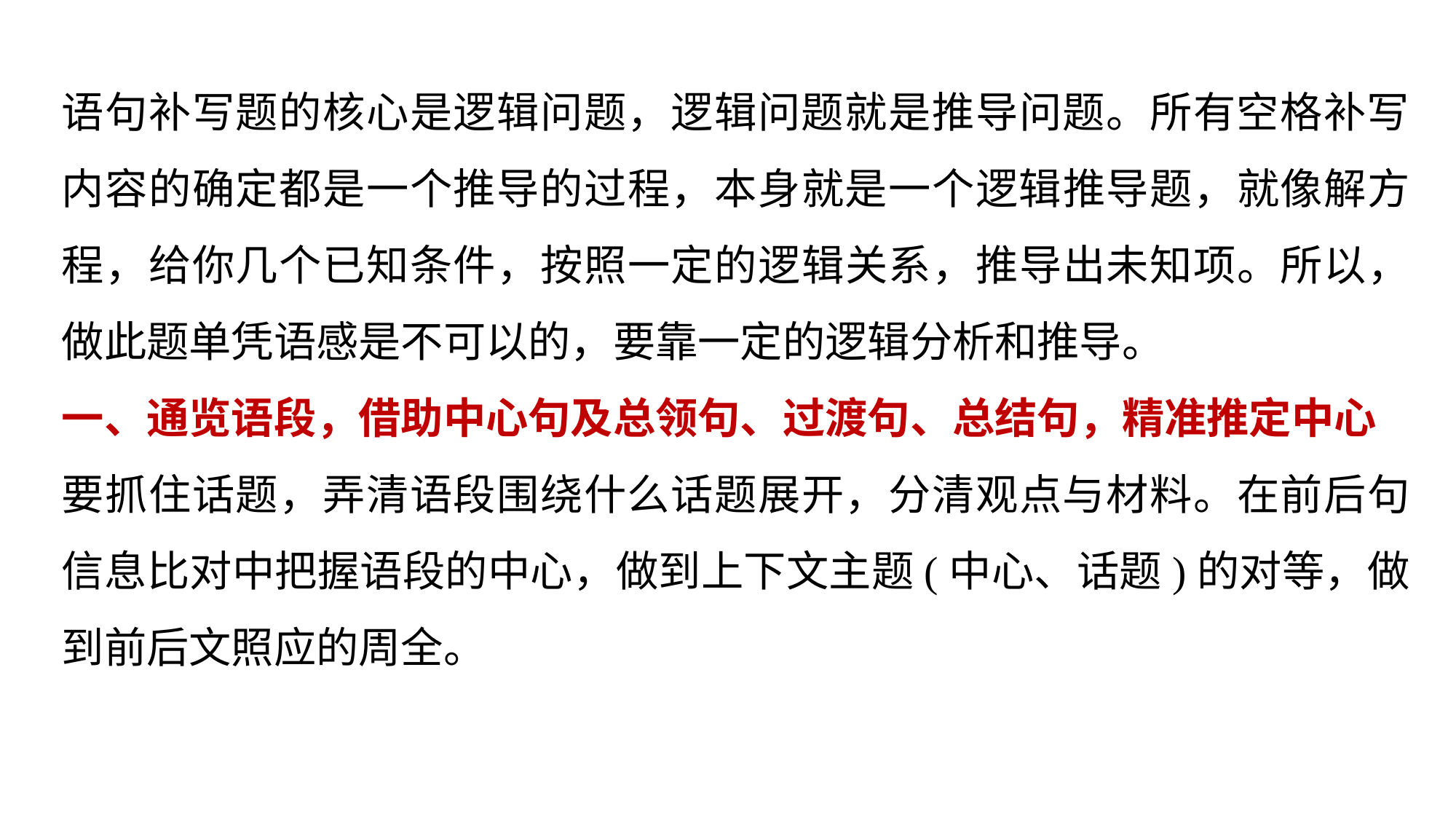

语句补写题的核心是逻辑问题，逻辑问题就是推导问题。所有空格补写内容的确定都是一个推导的过程，本身就是一个逻辑推导题，就像解方程，给你几个已知条件，按照一定的逻辑关系，推导出未知项。所以，做此题单凭语感是不可以的，要靠一定的逻辑分析和推导。
一、通览语段，借助中心句及总领句、过渡句、总结句，精准推定中心
要抓住话题，弄清语段围绕什么话题展开，分清观点与材料。在前后句信息比对中把握语段的中心，做到上下文主题(中心、话题)的对等，做到前后文照应的周全。